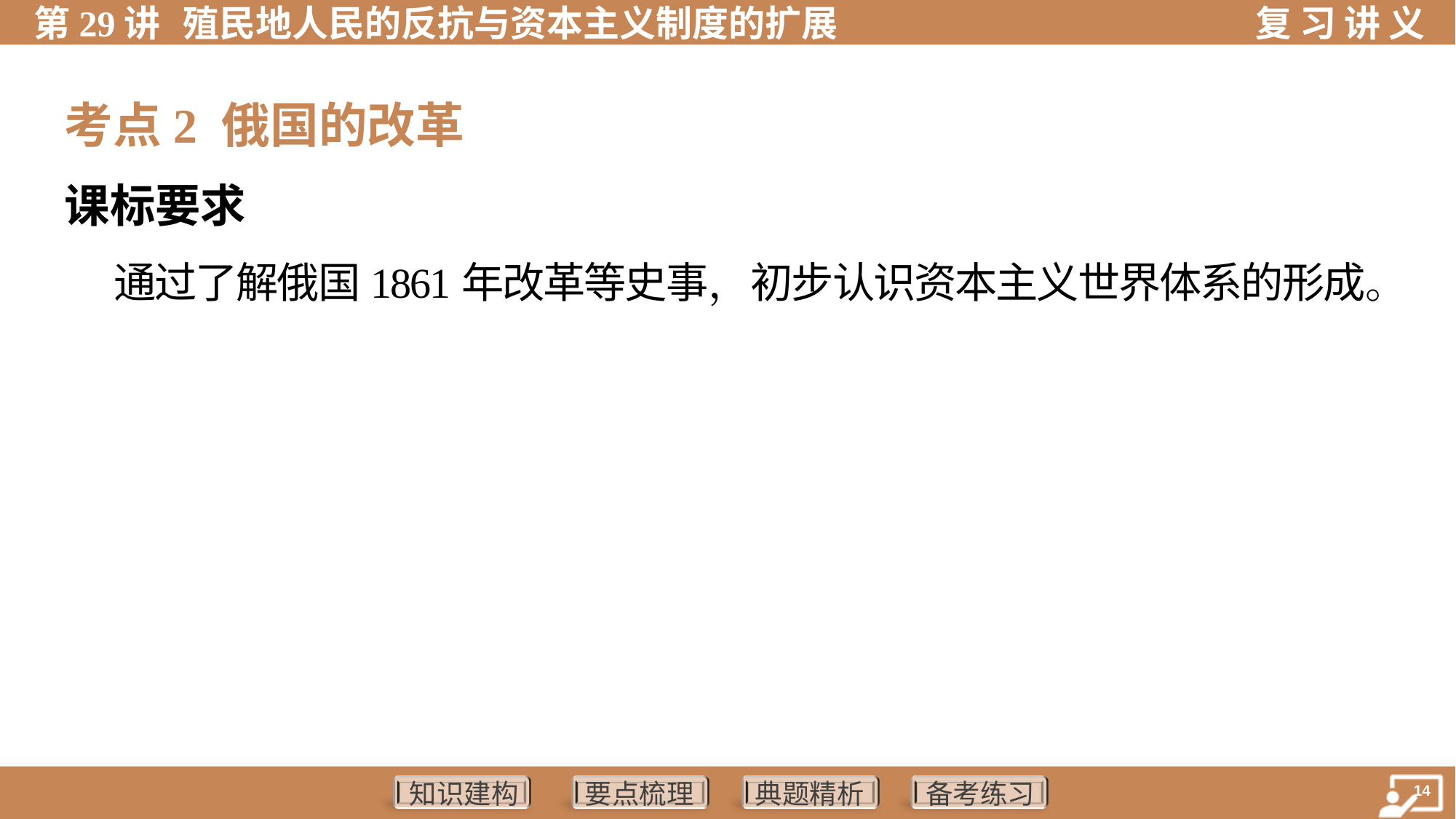

考点2 俄国的改革
课标要求
    通过了解俄国1861年改革等史事，初步认识资本主义世界体系的形成。